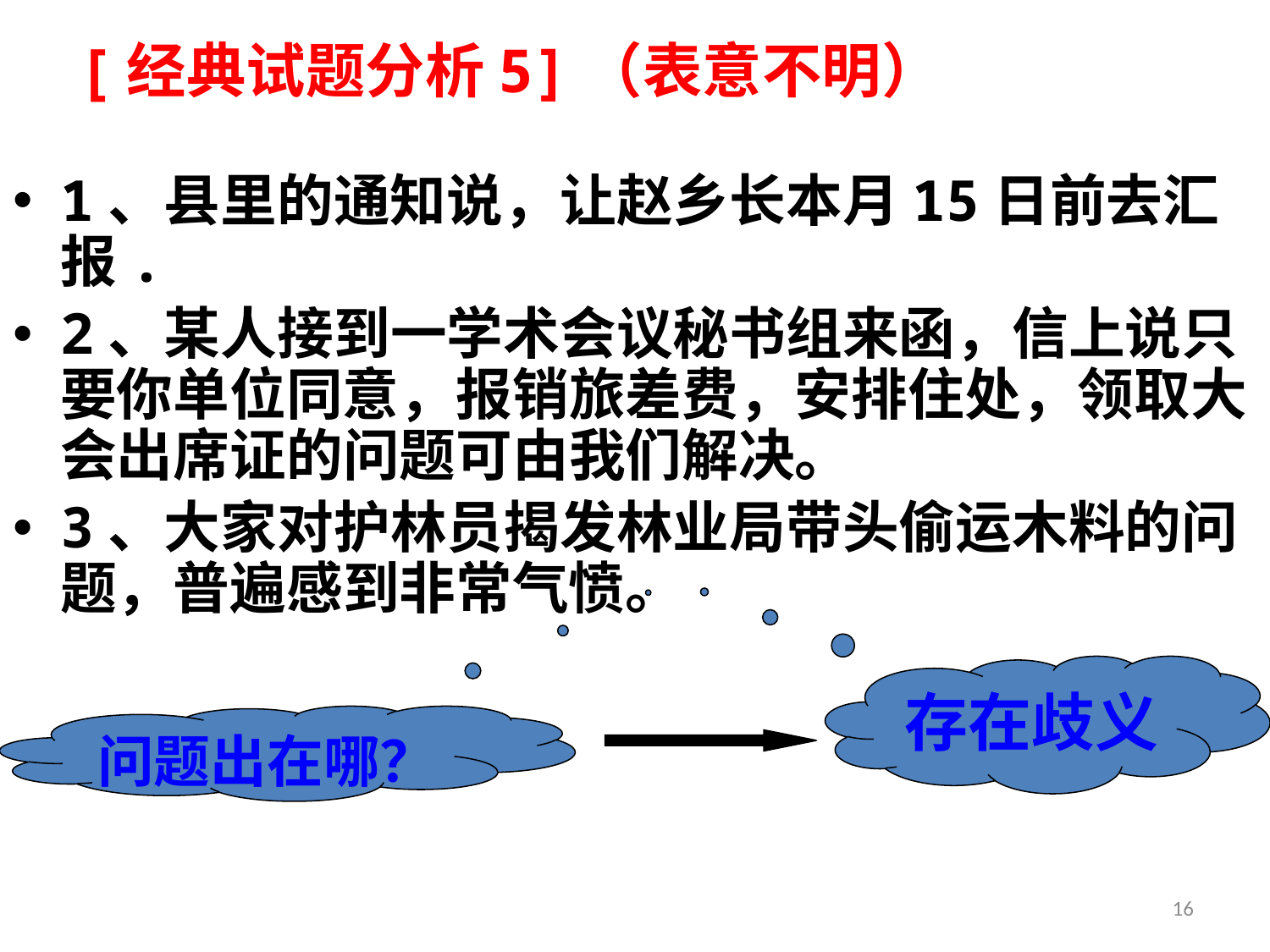

# [经典试题分析5]（表意不明）
1、县里的通知说，让赵乡长本月15日前去汇报.
2、某人接到一学术会议秘书组来函，信上说只要你单位同意，报销旅差费，安排住处，领取大会出席证的问题可由我们解决。
3、大家对护林员揭发林业局带头偷运木料的问题，普遍感到非常气愤。
存在歧义
问题出在哪？

16